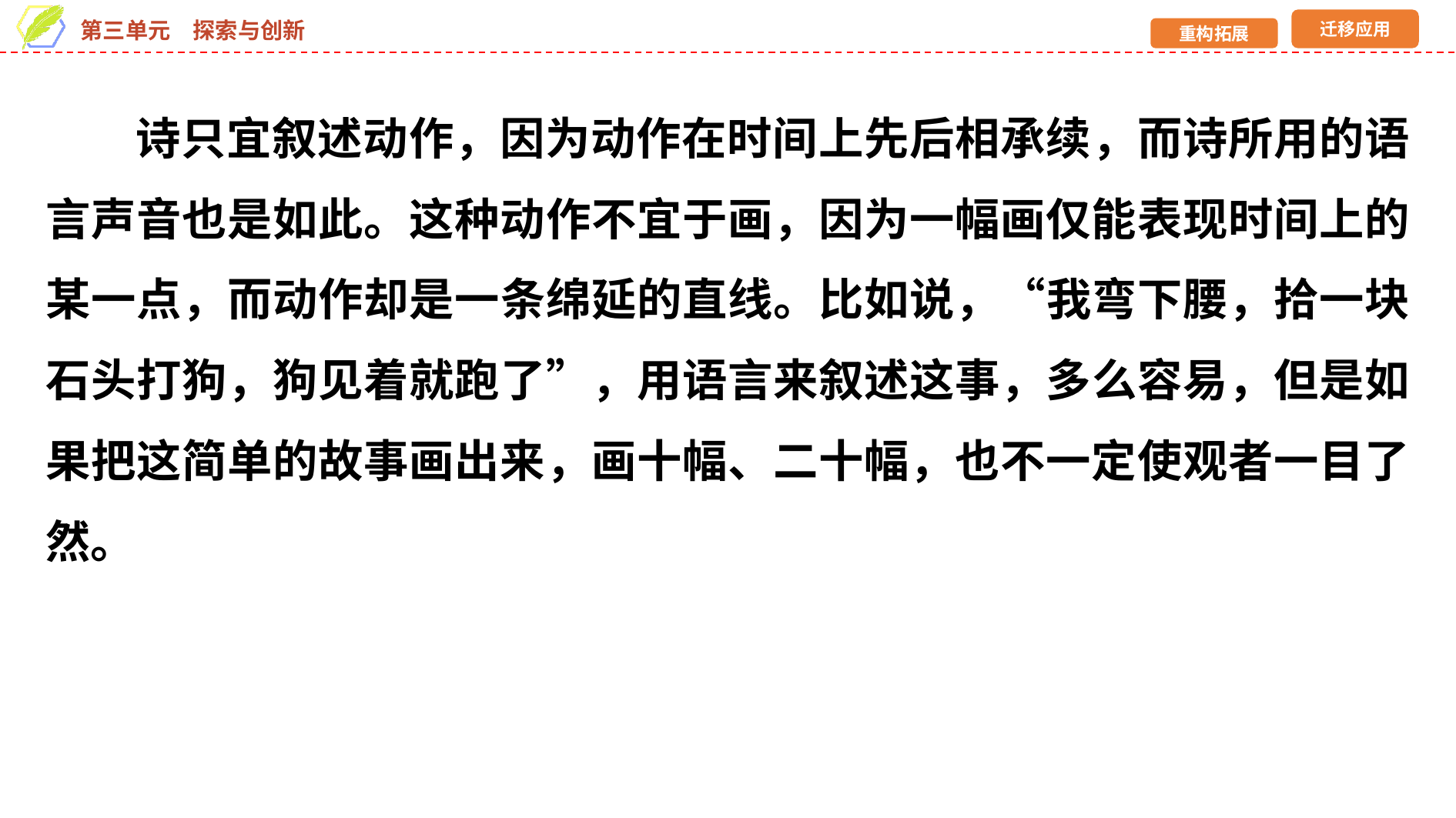

诗只宜叙述动作，因为动作在时间上先后相承续，而诗所用的语言声音也是如此。这种动作不宜于画，因为一幅画仅能表现时间上的某一点，而动作却是一条绵延的直线。比如说，“我弯下腰，拾一块石头打狗，狗见着就跑了”，用语言来叙述这事，多么容易，但是如果把这简单的故事画出来，画十幅、二十幅，也不一定使观者一目了然。